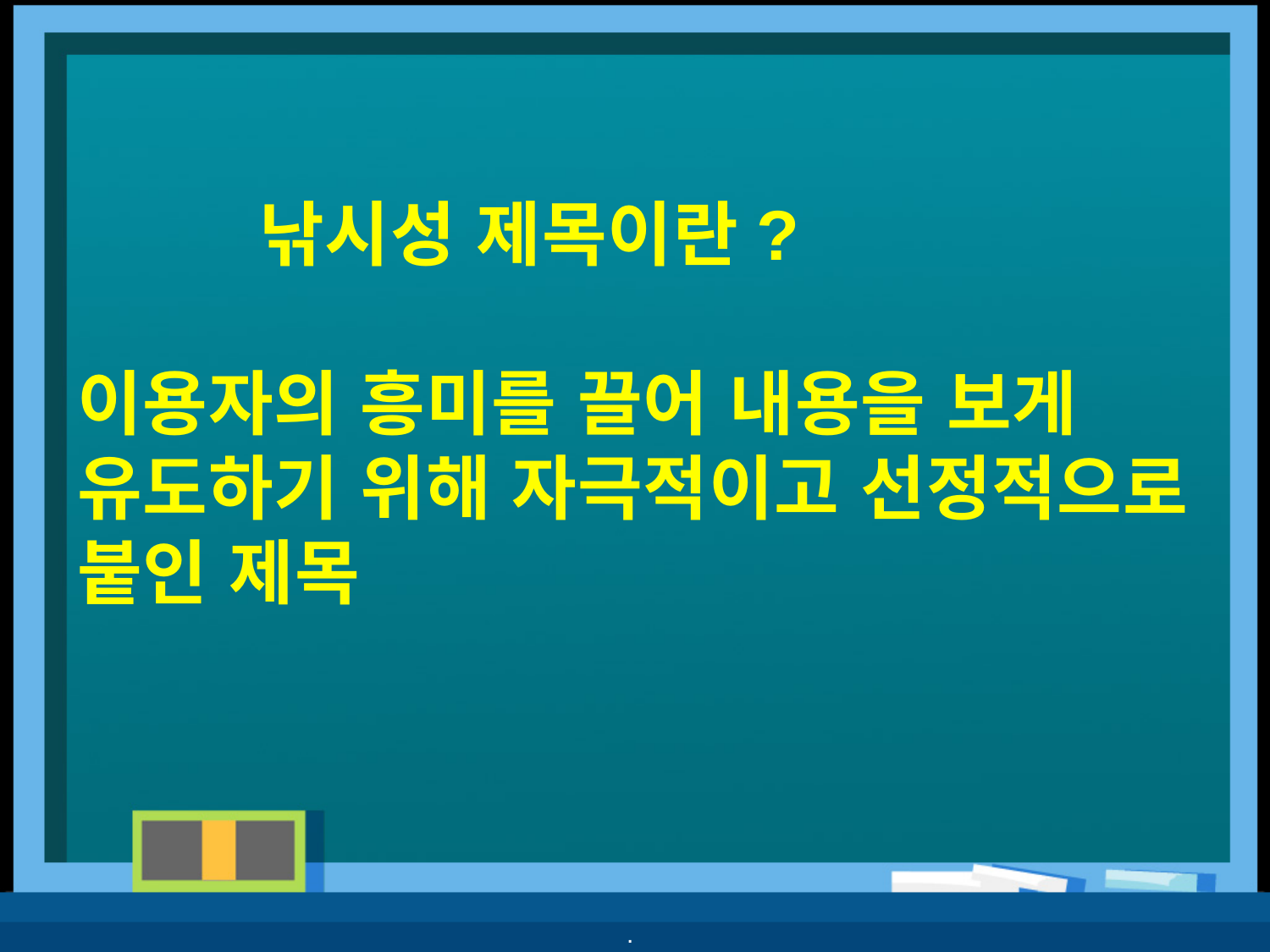

# 낚시성 제목이란? 이용자의 흥미를 끌어 내용을 보게 유도하기 위해 자극적이고 선정적으로 붙인 제목